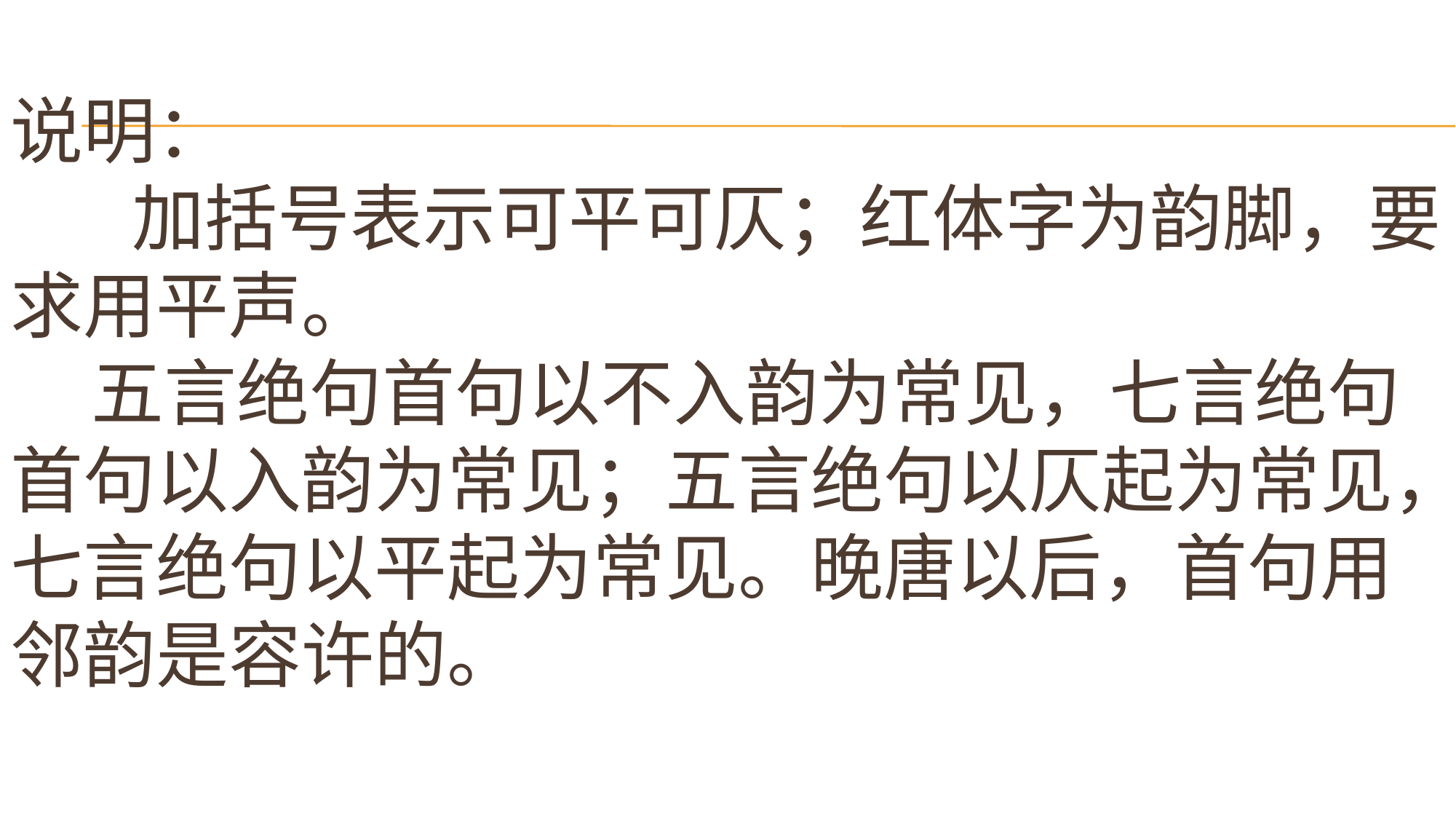

# 说明： 加括号表示可平可仄；红体字为韵脚，要求用平声。 五言绝句首句以不入韵为常见，七言绝句首句以入韵为常见；五言绝句以仄起为常见，七言绝句以平起为常见。晚唐以后，首句用邻韵是容许的。